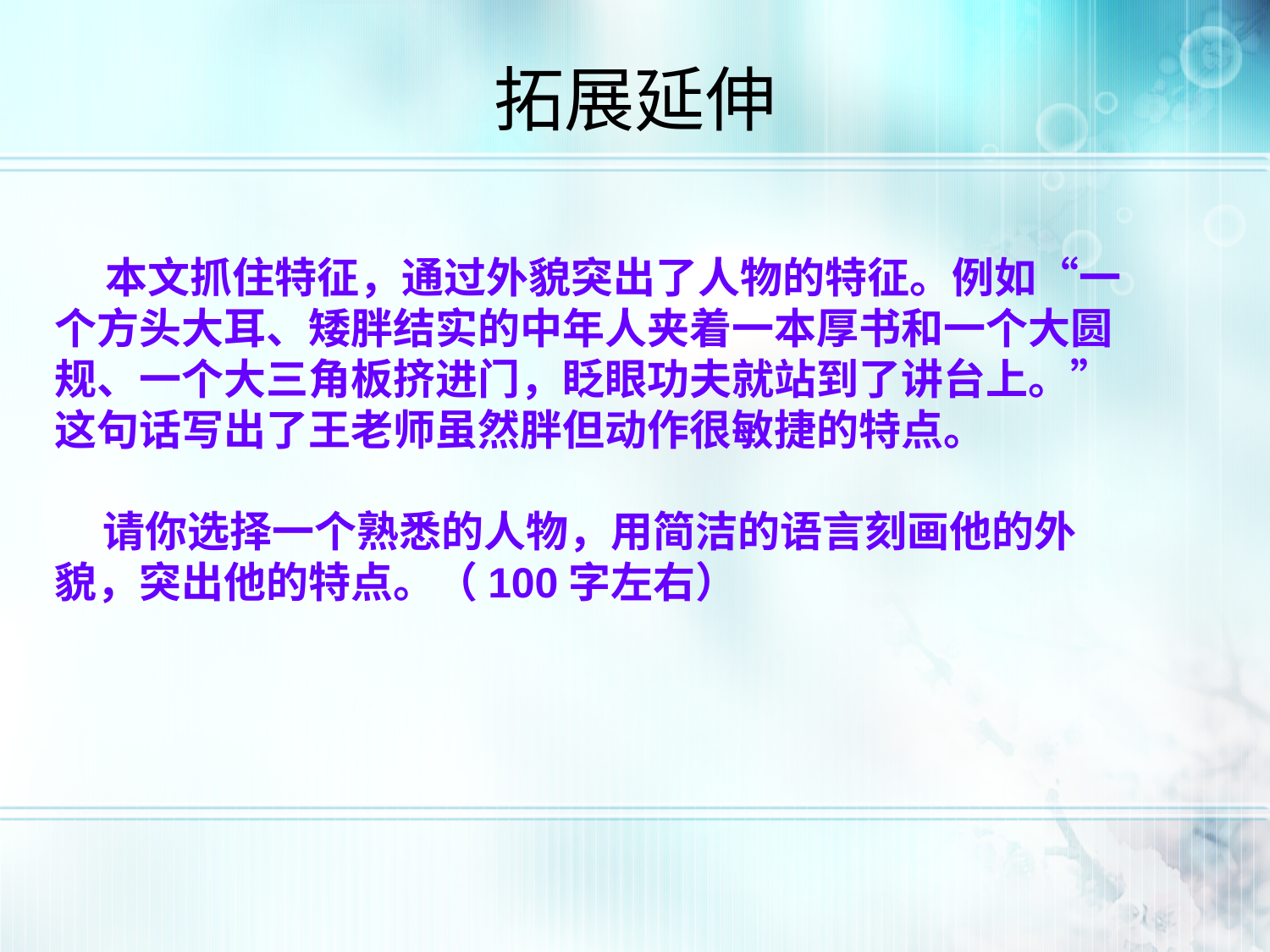

拓展延伸

      本文抓住特征，通过外貌突出了人物的特征。例如“一个方头大耳、矮胖结实的中年人夹着一本厚书和一个大圆规、一个大三角板挤进门，眨眼功夫就站到了讲台上。”这句话写出了王老师虽然胖但动作很敏捷的特点。

    请你选择一个熟悉的人物，用简洁的语言刻画他的外貌，突出他的特点。（100字左右）